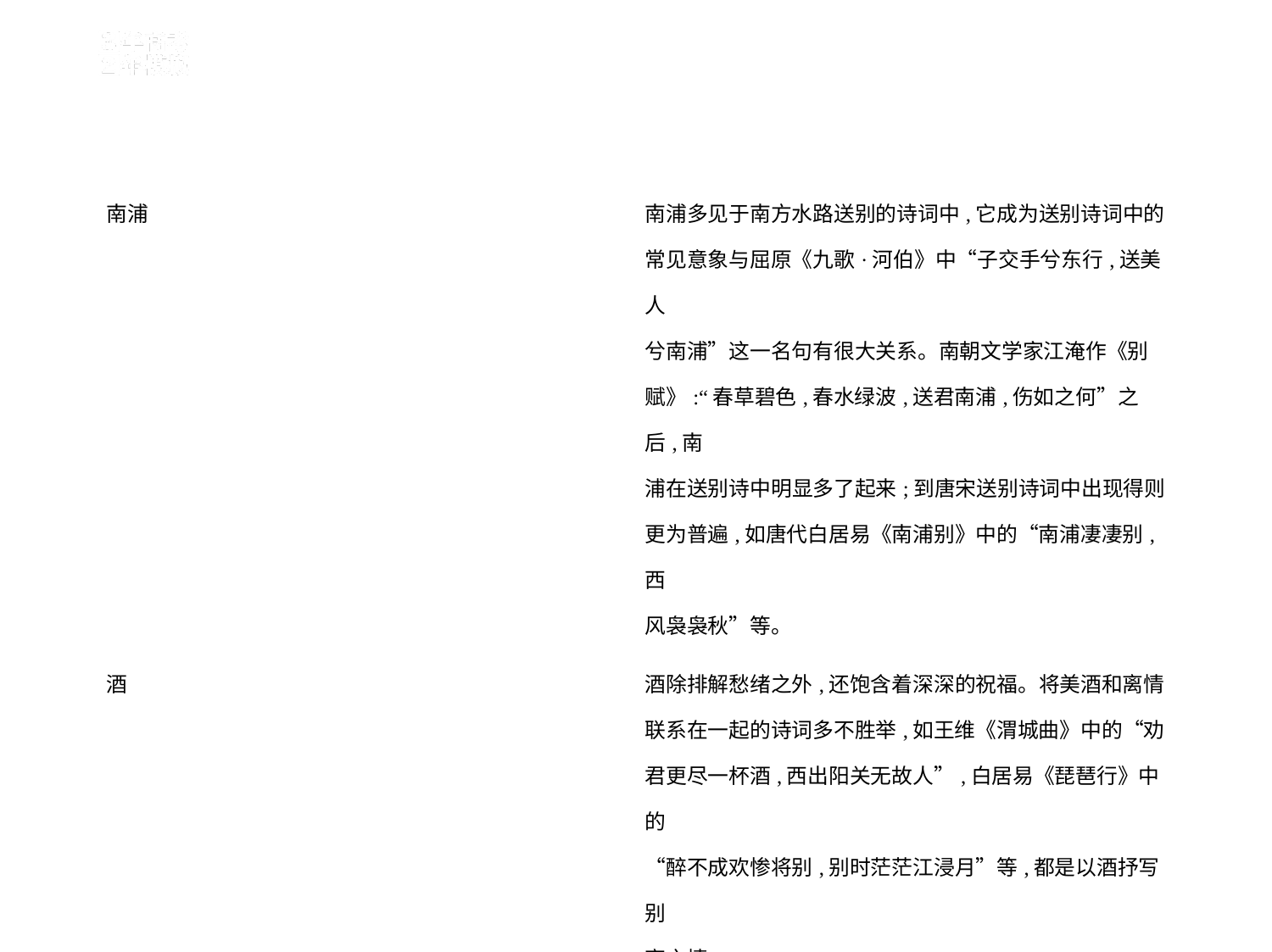

| 南浦 | 南浦多见于南方水路送别的诗词中,它成为送别诗词中的 常见意象与屈原《九歌·河伯》中“子交手兮东行,送美人 兮南浦”这一名句有很大关系。南朝文学家江淹作《别 赋》:“春草碧色,春水绿波,送君南浦,伤如之何”之后,南 浦在送别诗中明显多了起来;到唐宋送别诗词中出现得则 更为普遍,如唐代白居易《南浦别》中的“南浦凄凄别,西 风袅袅秋”等。 |
| --- | --- |
| 酒 | 酒除排解愁绪之外,还饱含着深深的祝福。将美酒和离情 联系在一起的诗词多不胜举,如王维《渭城曲》中的“劝 君更尽一杯酒,西出阳关无故人”,白居易《琵琶行》中的 “醉不成欢惨将别,别时茫茫江浸月”等,都是以酒抒写别 离之情。 |